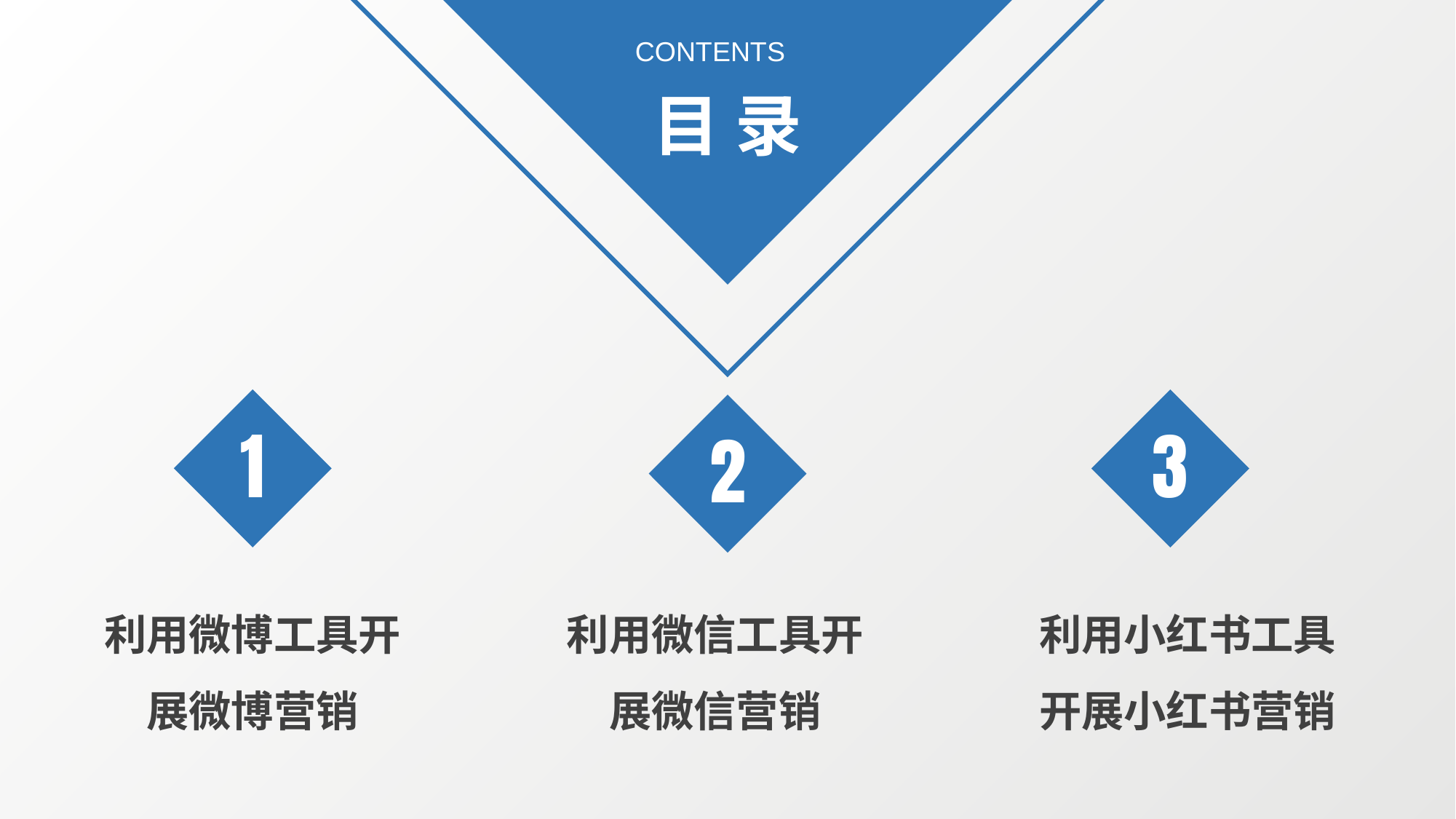

CONTENTS
目 录
1
3
2
利用微博工具开展微博营销
利用微信工具开展微信营销
利用小红书工具开展小红书营销